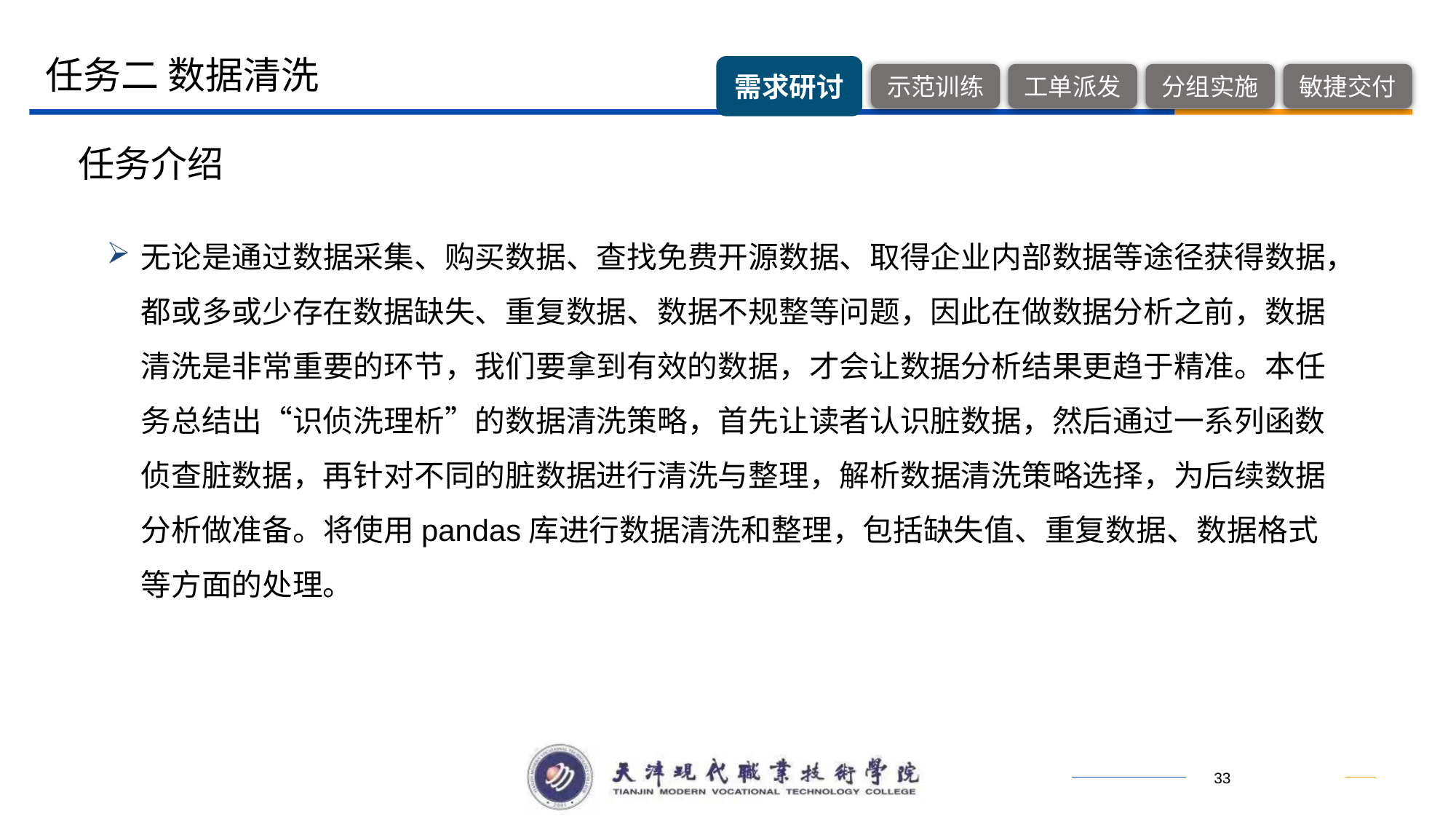

任务二 数据清洗

任务介绍
无论是通过数据采集、购买数据、查找免费开源数据、取得企业内部数据等途径获得数据，都或多或少存在数据缺失、重复数据、数据不规整等问题，因此在做数据分析之前，数据清洗是非常重要的环节，我们要拿到有效的数据，才会让数据分析结果更趋于精准。本任务总结出“识侦洗理析”的数据清洗策略，首先让读者认识脏数据，然后通过一系列函数侦查脏数据，再针对不同的脏数据进行清洗与整理，解析数据清洗策略选择，为后续数据分析做准备。将使用pandas库进行数据清洗和整理，包括缺失值、重复数据、数据格式等方面的处理。